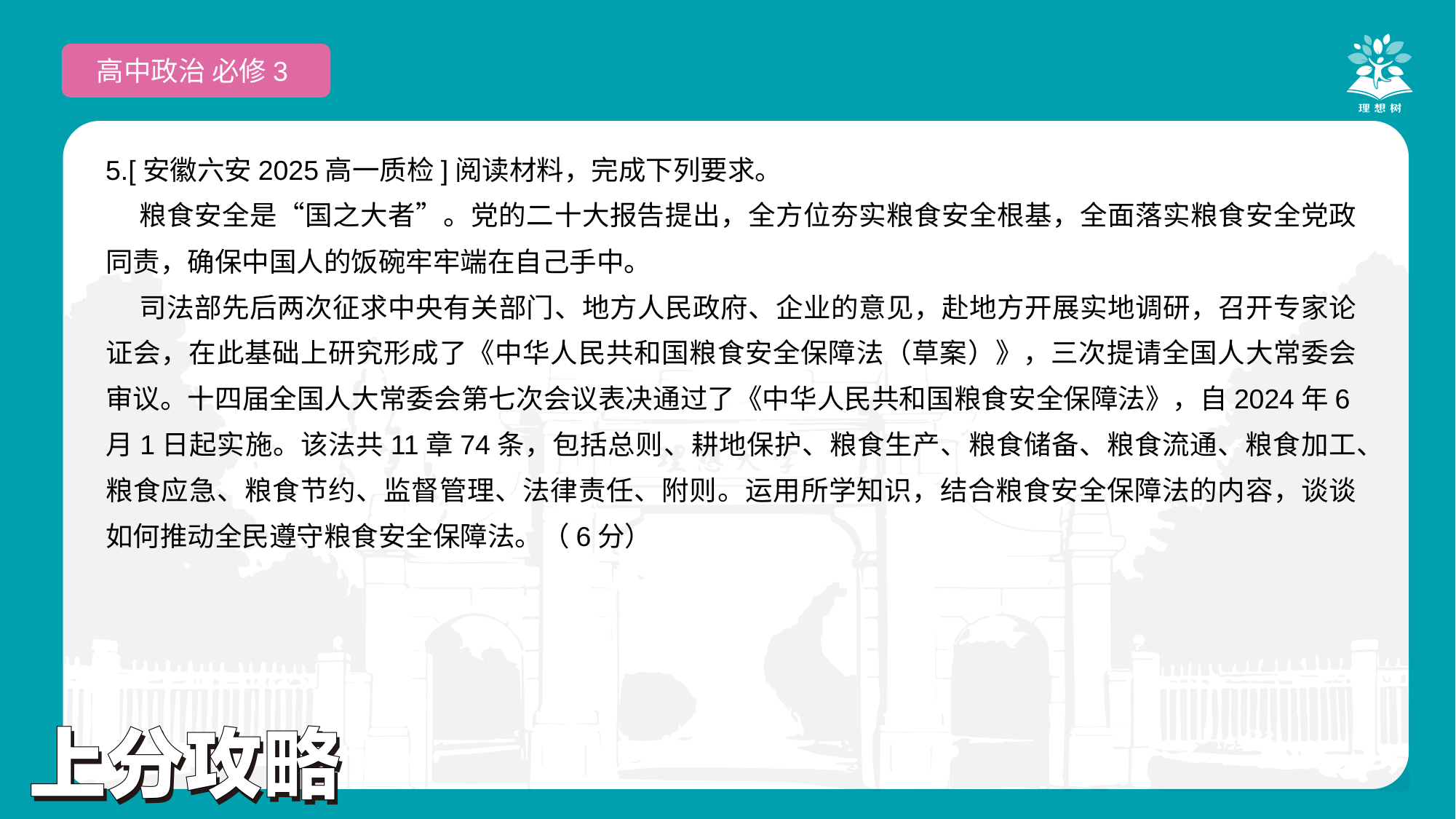

高中政治 必修3
5.[安徽六安2025高一质检]阅读材料，完成下列要求。
    粮食安全是“国之大者”。党的二十大报告提出，全方位夯实粮食安全根基，全面落实粮食安全党政同责，确保中国人的饭碗牢牢端在自己手中。
    司法部先后两次征求中央有关部门、地方人民政府、企业的意见，赴地方开展实地调研，召开专家论证会，在此基础上研究形成了《中华人民共和国粮食安全保障法（草案）》，三次提请全国人大常委会审议。十四届全国人大常委会第七次会议表决通过了《中华人民共和国粮食安全保障法》，自2024年6月1日起实施。该法共11章74条，包括总则、耕地保护、粮食生产、粮食储备、粮食流通、粮食加工、粮食应急、粮食节约、监督管理、法律责任、附则。运用所学知识，结合粮食安全保障法的内容，谈谈如何推动全民遵守粮食安全保障法。（6分）